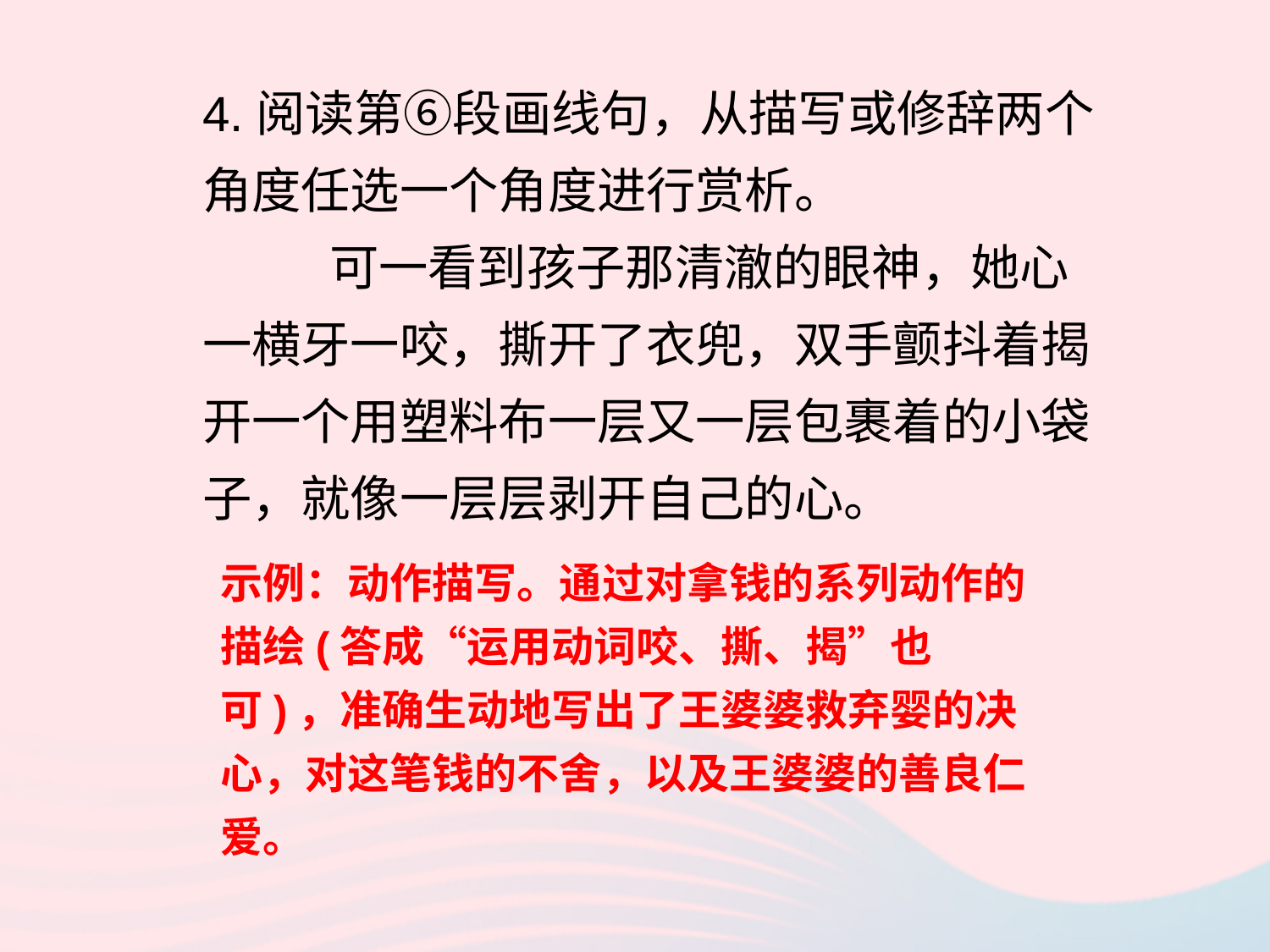

4.阅读第⑥段画线句，从描写或修辞两个角度任选一个角度进行赏析。
	可一看到孩子那清澈的眼神，她心一横牙一咬，撕开了衣兜，双手颤抖着揭开一个用塑料布一层又一层包裹着的小袋子，就像一层层剥开自己的心。
示例：动作描写。通过对拿钱的系列动作的描绘(答成“运用动词咬、撕、揭”也可)，准确生动地写出了王婆婆救弃婴的决心，对这笔钱的不舍，以及王婆婆的善良仁爱。